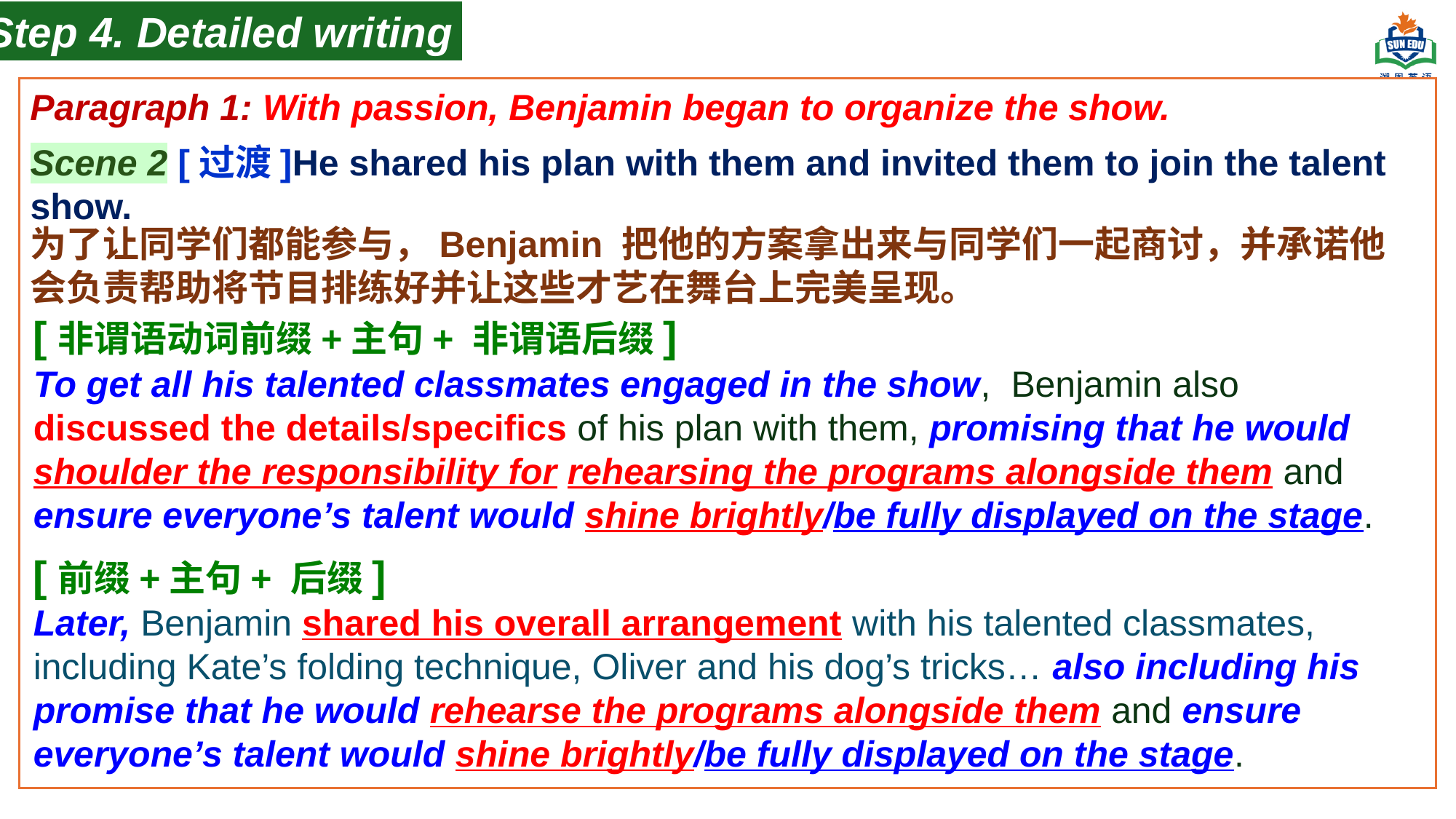

Step 4. Detailed writing
Paragraph 1: With passion, Benjamin began to organize the show.

Scene 2 [过渡]He shared his plan with them and invited them to join the talent show.
为了让同学们都能参与，Benjamin 把他的方案拿出来与同学们一起商讨，并承诺他会负责帮助将节目排练好并让这些才艺在舞台上完美呈现。
[非谓语动词前缀+主句+ 非谓语后缀]
To get all his talented classmates engaged in the show,  Benjamin also  discussed the details/specifics of his plan with them, promising that he would shoulder the responsibility for rehearsing the programs alongside them and ensure everyone’s talent would shine brightly/be fully displayed on the stage.
[前缀+主句+ 后缀]
Later, Benjamin shared his overall arrangement with his talented classmates, including Kate’s folding technique, Oliver and his dog’s tricks… also including his promise that he would rehearse the programs alongside them and ensure everyone’s talent would shine brightly/be fully displayed on the stage.